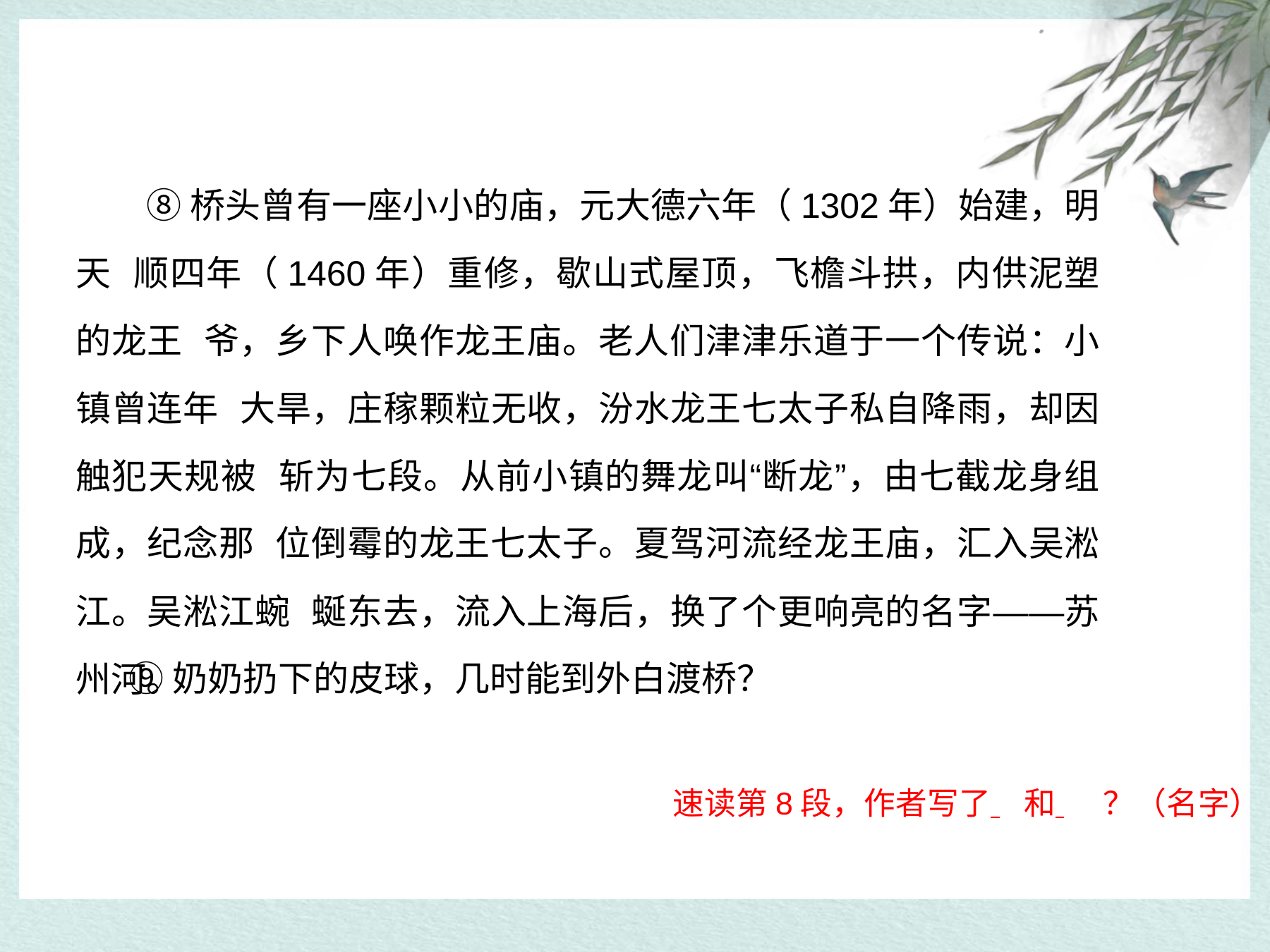

⑧桥头曾有一座小小的庙，元大德六年（1302年）始建，明天  顺四年（1460年）重修，歇山式屋顶，飞檐斗拱，内供泥塑的龙王  爷，乡下人唤作龙王庙。老人们津津乐道于一个传说：小镇曾连年  大旱，庄稼颗粒无收，汾水龙王七太子私自降雨，却因触犯天规被  斩为七段。从前小镇的舞龙叫“断龙”，由七截龙身组成，纪念那  位倒霉的龙王七太子。夏驾河流经龙王庙，汇入吴淞江。吴淞江蜿  蜒东去，流入上海后，换了个更响亮的名字——苏州河。
⑨奶奶扔下的皮球，几时能到外白渡桥？
速读第8段，作者写了 	和 	？（名字）